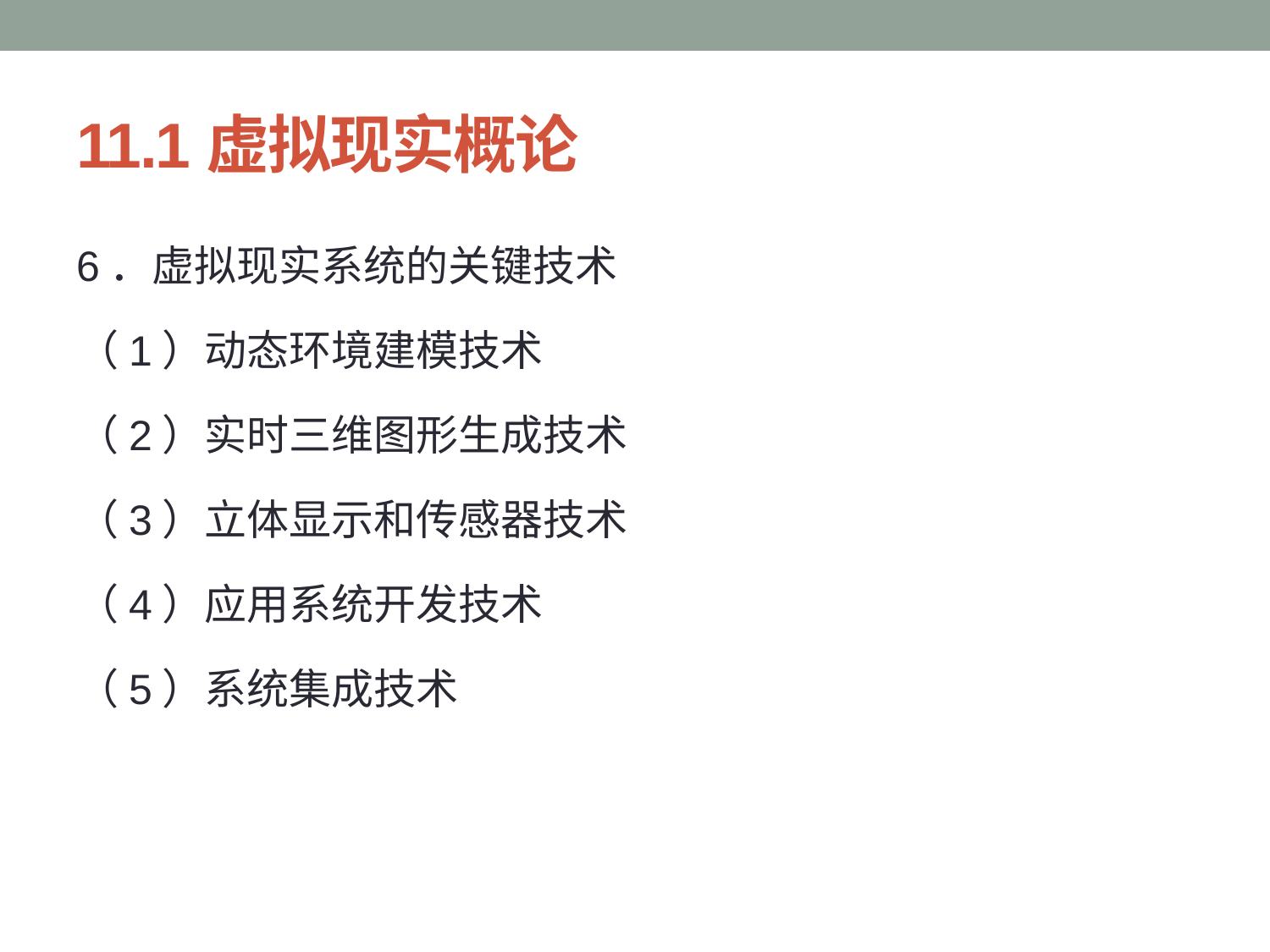

# 11.1虚拟现实概论
6．虚拟现实系统的关键技术
（1）动态环境建模技术
（2）实时三维图形生成技术
（3）立体显示和传感器技术
（4）应用系统开发技术
（5）系统集成技术